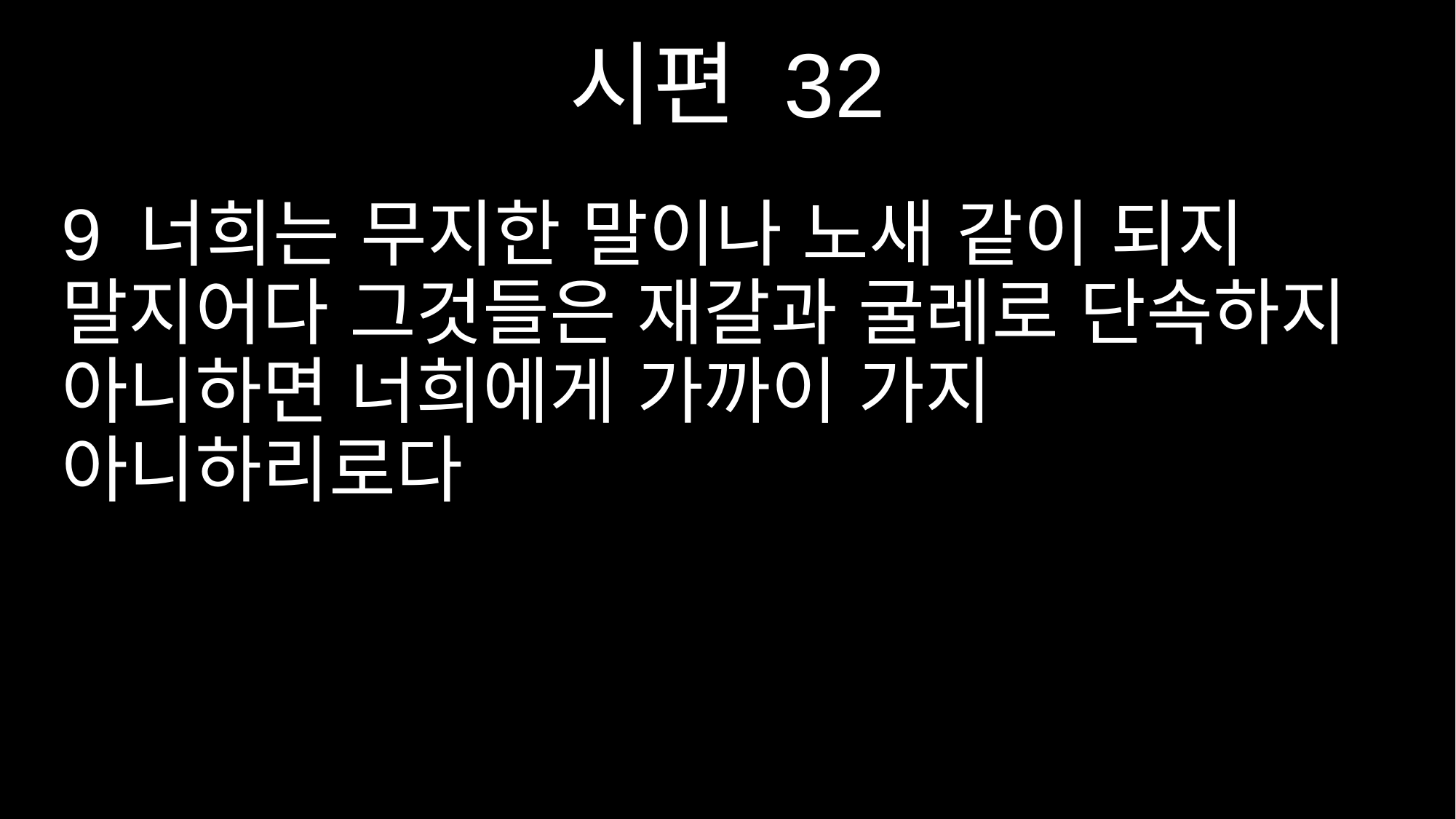

시편 32
9 너희는 무지한 말이나 노새 같이 되지 말지어다 그것들은 재갈과 굴레로 단속하지 아니하면 너희에게 가까이 가지 아니하리로다